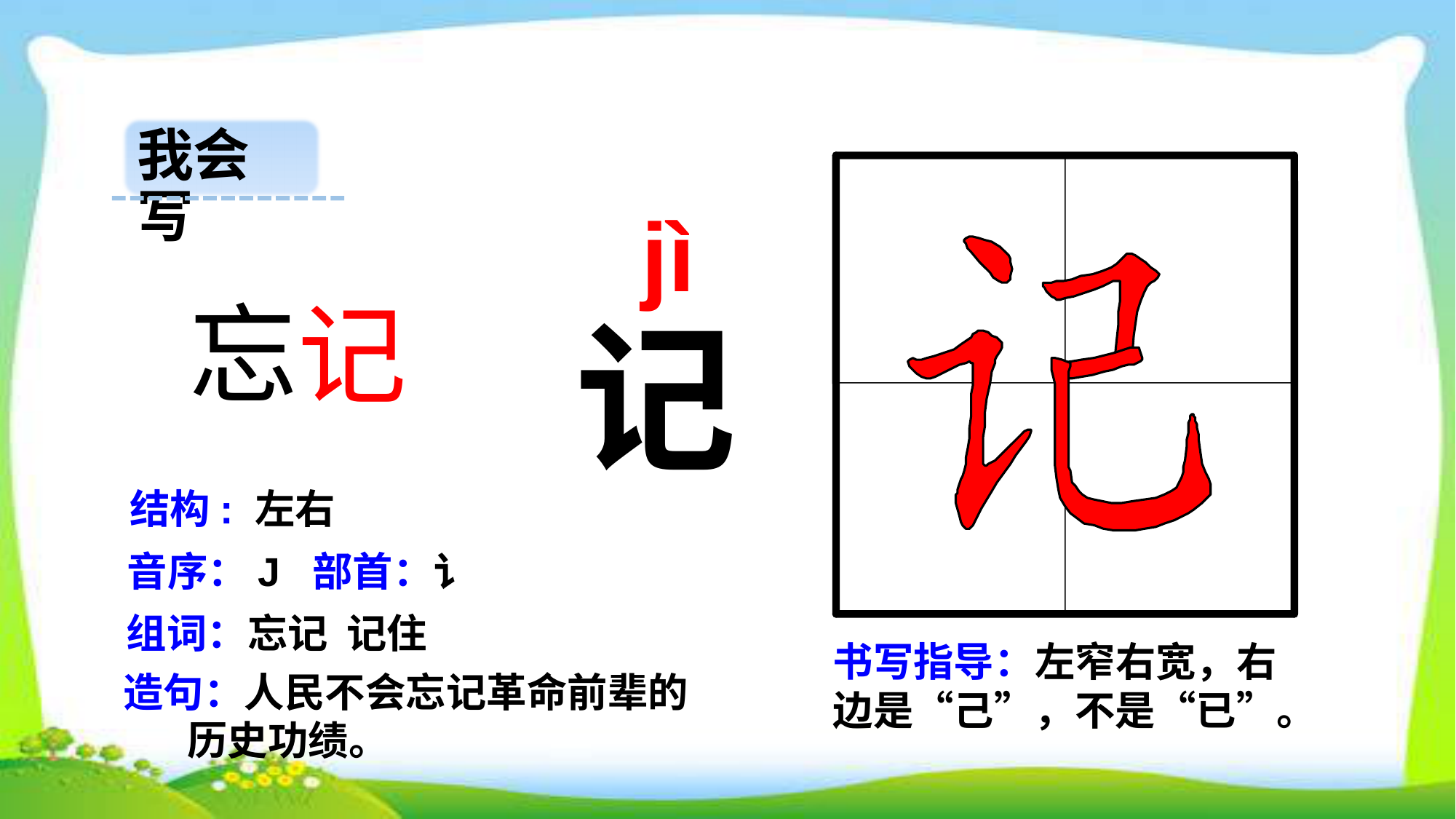

我会写

   jì

 忘记
记

结构: 左右
音序：J  部首：讠

组词：忘记  记住
书写指导：左窄右宽，右边是“己”，不是“已”。

造句：人民不会忘记革命前辈的
      历史功绩。